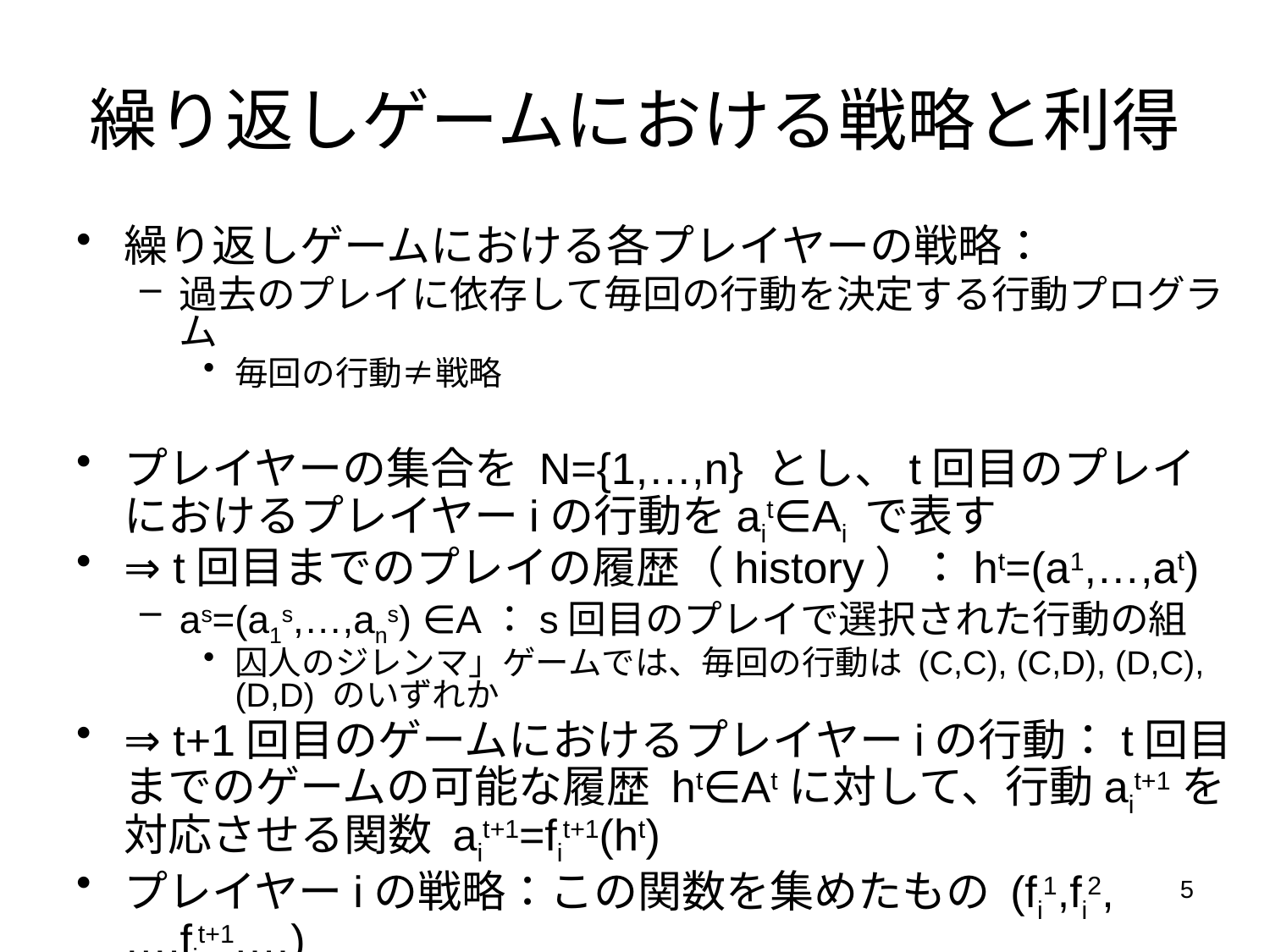

# 繰り返しゲームにおける戦略と利得
繰り返しゲームにおける各プレイヤーの戦略：
過去のプレイに依存して毎回の行動を決定する行動プログラム
毎回の行動≠戦略

プレイヤーの集合を N={1,…,n} とし、t回目のプレイにおけるプレイヤーiの行動をait∈Ai で表す
⇒ t回目までのプレイの履歴（history）：ht=(a1,…,at)
as=(a1s,…,ans) ∈A：s回目のプレイで選択された行動の組
囚人のジレンマ」ゲームでは、毎回の行動は (C,C), (C,D), (D,C), (D,D) のいずれか
⇒ t+1回目のゲームにおけるプレイヤーiの行動：t回目までのゲームの可能な履歴 ht∈Atに対して、行動ait+1を対応させる関数 ait+1=fit+1(ht)
プレイヤーiの戦略：この関数を集めたもの (fi1,fi2,…,fit+1,…)
5